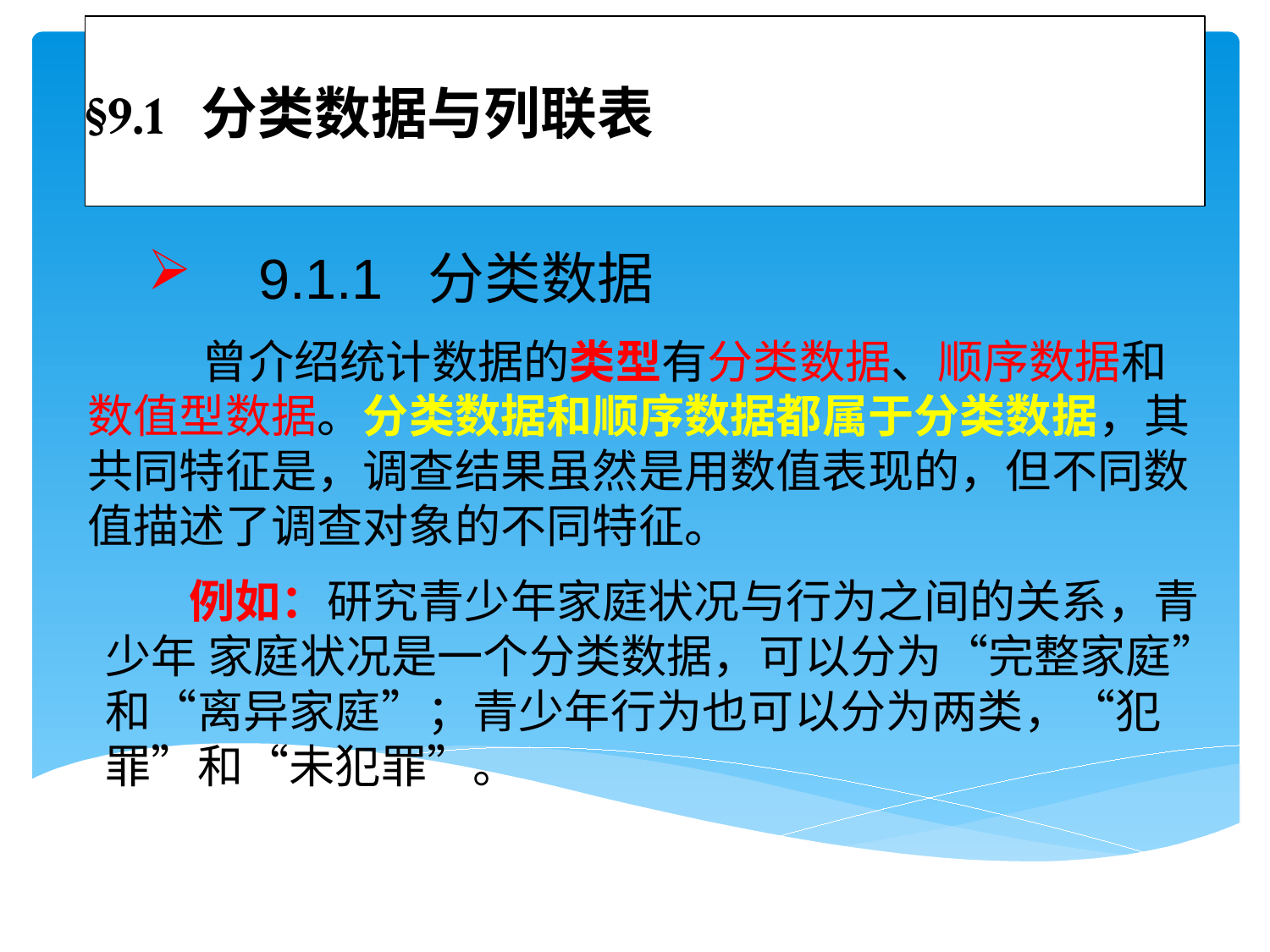

# §9.1  分类数据与列联表
   9.1.1  分类数据
          曾介绍统计数据的类型有分类数据、顺序数据和数值型数据。分类数据和顺序数据都属于分类数据，其共同特征是，调查结果虽然是用数值表现的，但不同数值描述了调查对象的不同特征。
       例如：研究青少年家庭状况与行为之间的关系，青少年 家庭状况是一个分类数据，可以分为“完整家庭”和“离异家庭”；青少年行为也可以分为两类，“犯罪”和“未犯罪”。